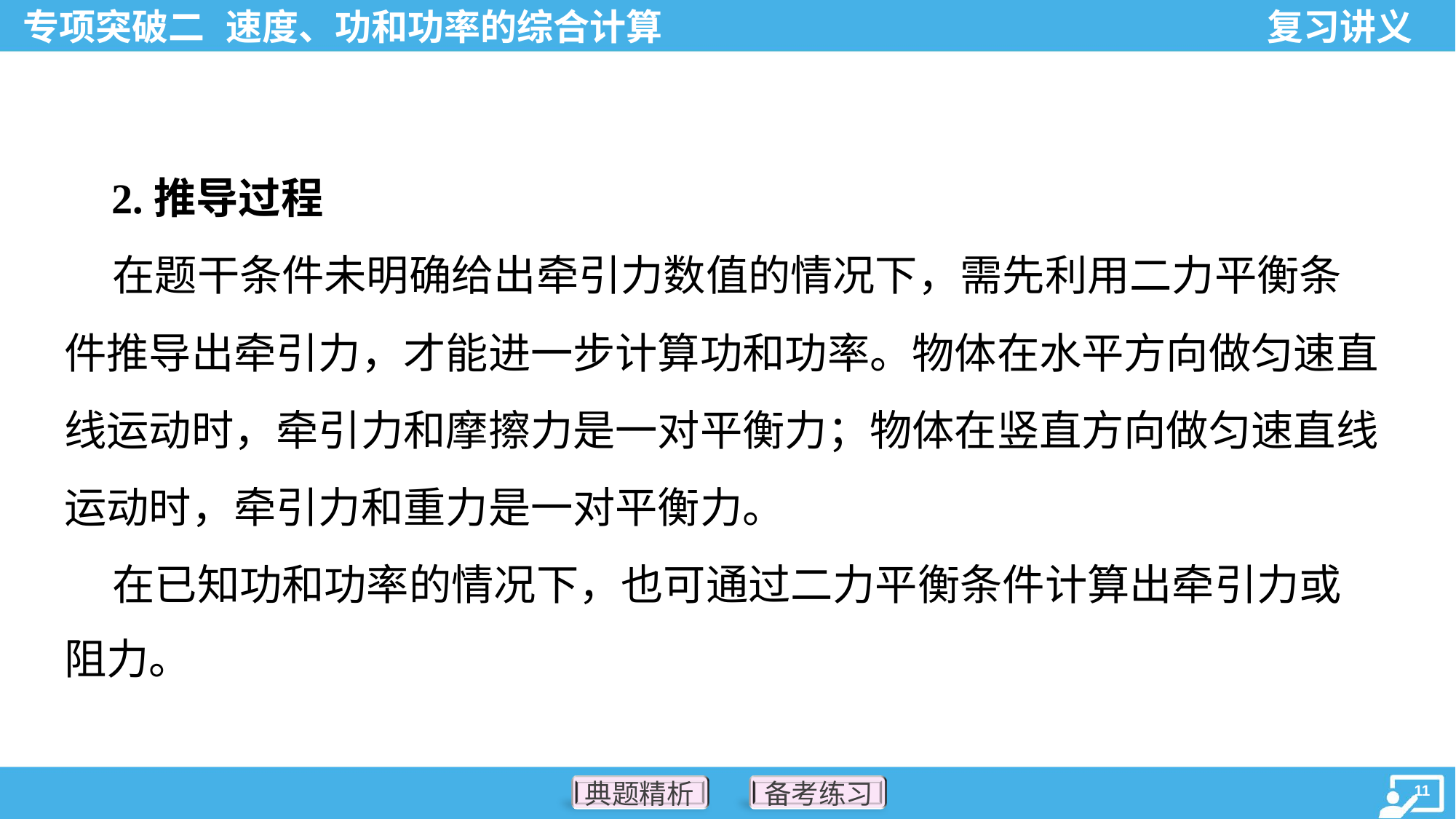

2.推导过程
    在题干条件未明确给出牵引力数值的情况下，需先利用二力平衡条
件推导出牵引力，才能进一步计算功和功率。物体在水平方向做匀速直
线运动时，牵引力和摩擦力是一对平衡力；物体在竖直方向做匀速直线
运动时，牵引力和重力是一对平衡力。
    在已知功和功率的情况下，也可通过二力平衡条件计算出牵引力或
阻力。